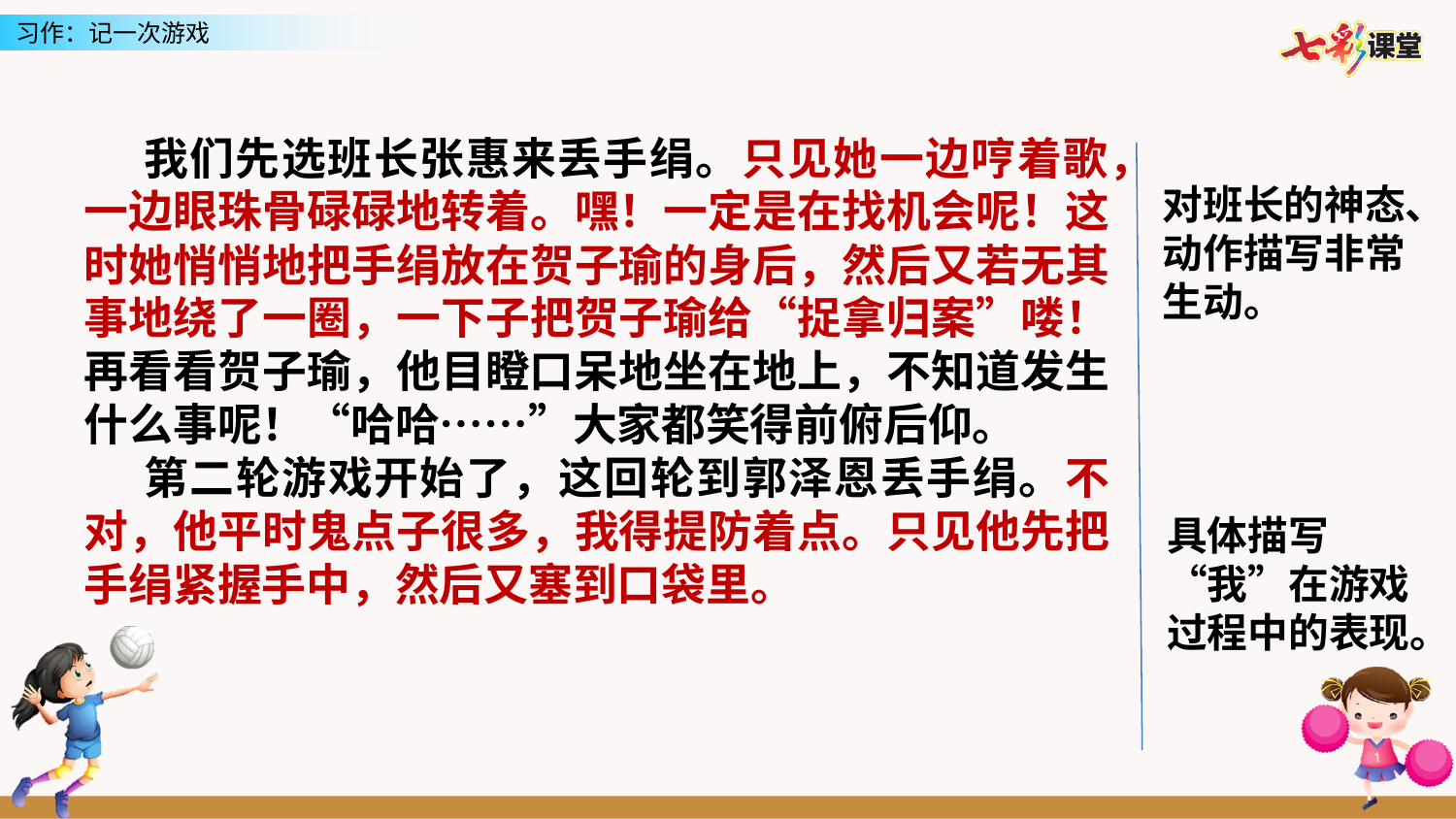

我们先选班长张惠来丢手绢。只见她一边哼着歌，一边眼珠骨碌碌地转着。嘿！一定是在找机会呢！这时她悄悄地把手绢放在贺子瑜的身后，然后又若无其事地绕了一圈，一下子把贺子瑜给“捉拿归案”喽！再看看贺子瑜，他目瞪口呆地坐在地上，不知道发生什么事呢！“哈哈……”大家都笑得前俯后仰。
    第二轮游戏开始了，这回轮到郭泽恩丢手绢。不对，他平时鬼点子很多，我得提防着点。只见他先把手绢紧握手中，然后又塞到口袋里。
对班长的神态、动作描写非常生动。
具体描写“我”在游戏过程中的表现。